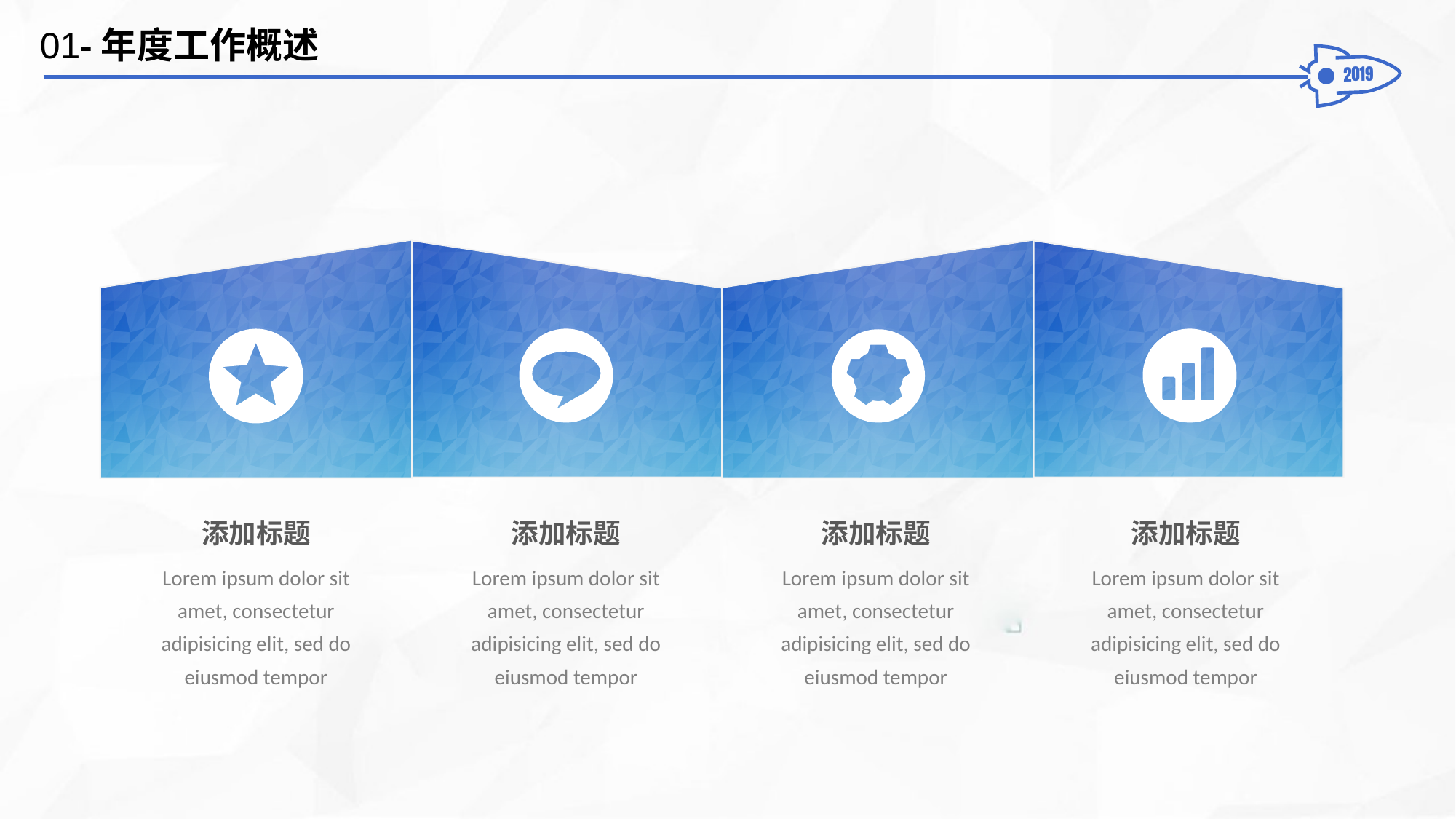

01-年度工作概述

添加标题
Lorem ipsum dolor sit amet, consectetur adipisicing elit, sed do eiusmod tempor
添加标题
Lorem ipsum dolor sit amet, consectetur adipisicing elit, sed do eiusmod tempor
添加标题
Lorem ipsum dolor sit amet, consectetur adipisicing elit, sed do eiusmod tempor
添加标题
Lorem ipsum dolor sit amet, consectetur adipisicing elit, sed do eiusmod tempor